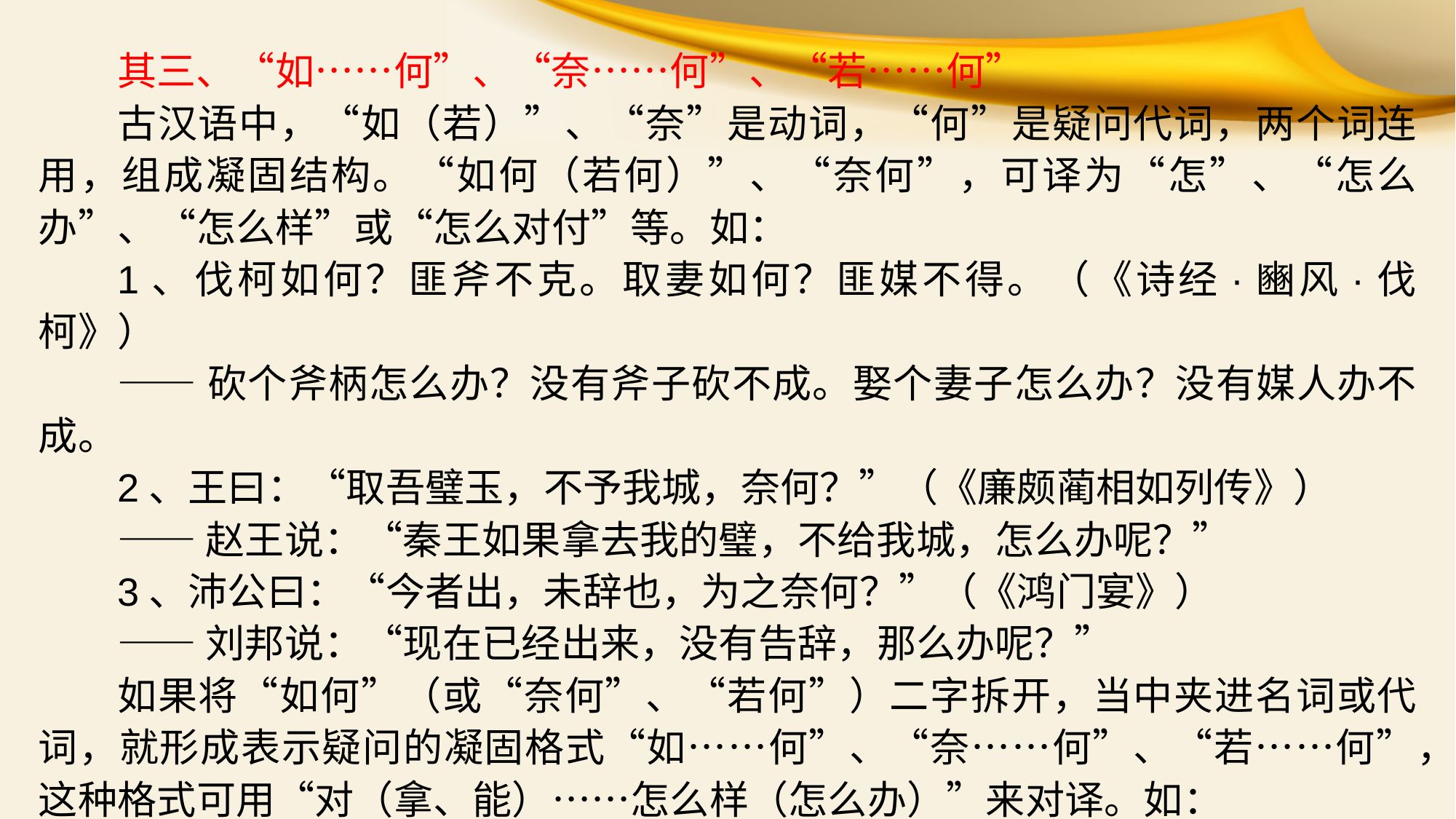

其三、“如……何”、“奈……何”、“若……何”
古汉语中，“如（若）”、“奈”是动词，“何”是疑问代词，两个词连用，组成凝固结构。“如何（若何）”、“奈何”，可译为“怎”、“怎么办”、“怎么样”或“怎么对付”等。如：
1、伐柯如何？匪斧不克。取妻如何？匪媒不得。（《诗经·豳风·伐柯》）
——砍个斧柄怎么办？没有斧子砍不成。娶个妻子怎么办？没有媒人办不成。
2、王曰：“取吾璧玉，不予我城，奈何？”（《廉颇蔺相如列传》）
——赵王说：“秦王如果拿去我的璧，不给我城，怎么办呢？”
3、沛公曰：“今者出，未辞也，为之奈何？”（《鸿门宴》）
——刘邦说：“现在已经出来，没有告辞，那么办呢？”
如果将“如何”（或“奈何”、“若何”）二字拆开，当中夹进名词或代词，就形成表示疑问的凝固格式“如……何”、“奈……何”、“若……何”，这种格式可用“对（拿、能）……怎么样（怎么办）”来对译。如：